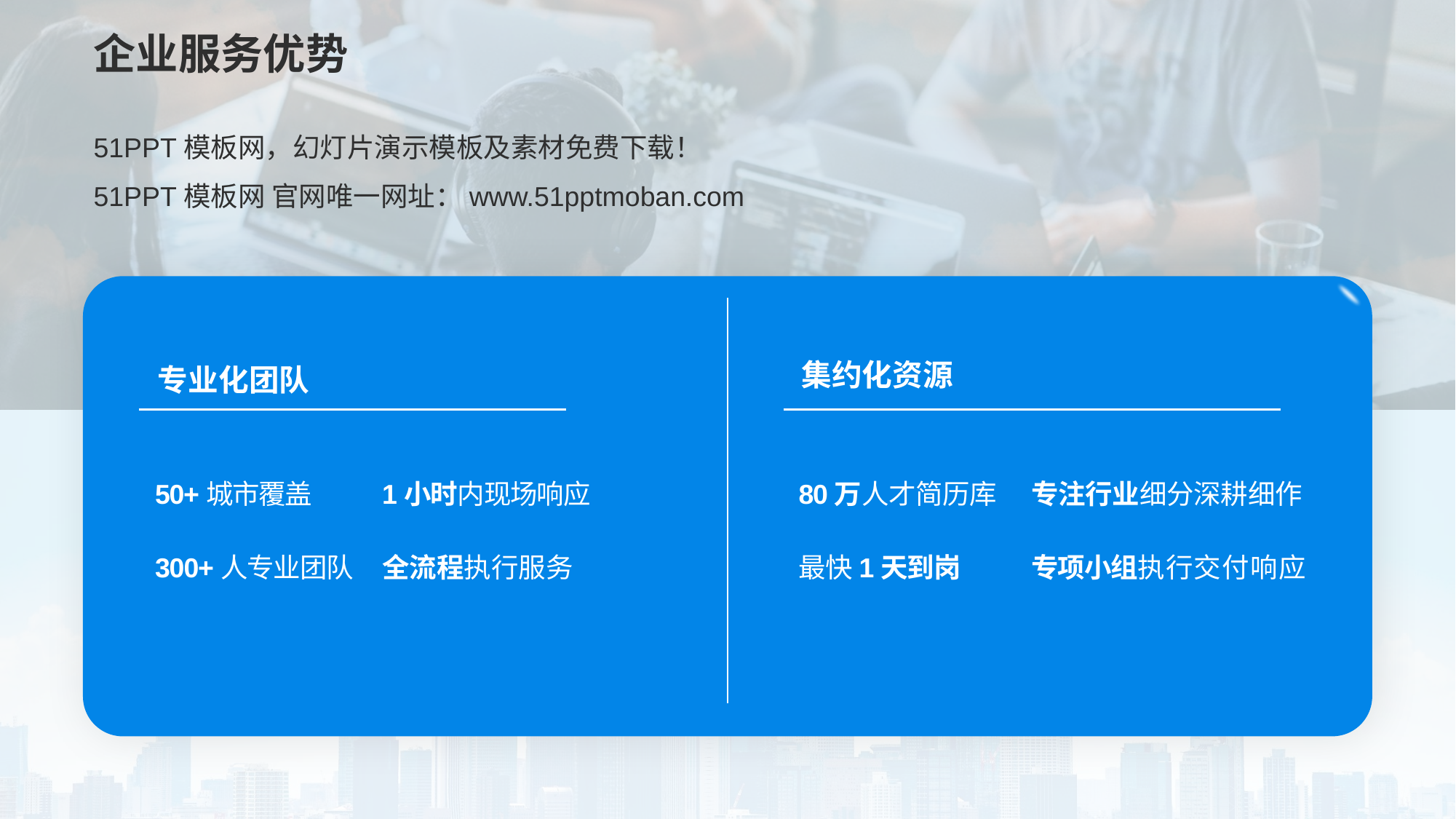

# 企业服务优势
51PPT模板网，幻灯片演示模板及素材免费下载！
51PPT模板网 官网唯一网址：www.51pptmoban.com

集约化资源
专业化团队
50+城市覆盖
1小时内现场响应
80万人才简历库
专注行业细分深耕细作
300+人专业团队
全流程执行服务
最快1天到岗
专项小组执行交付响应